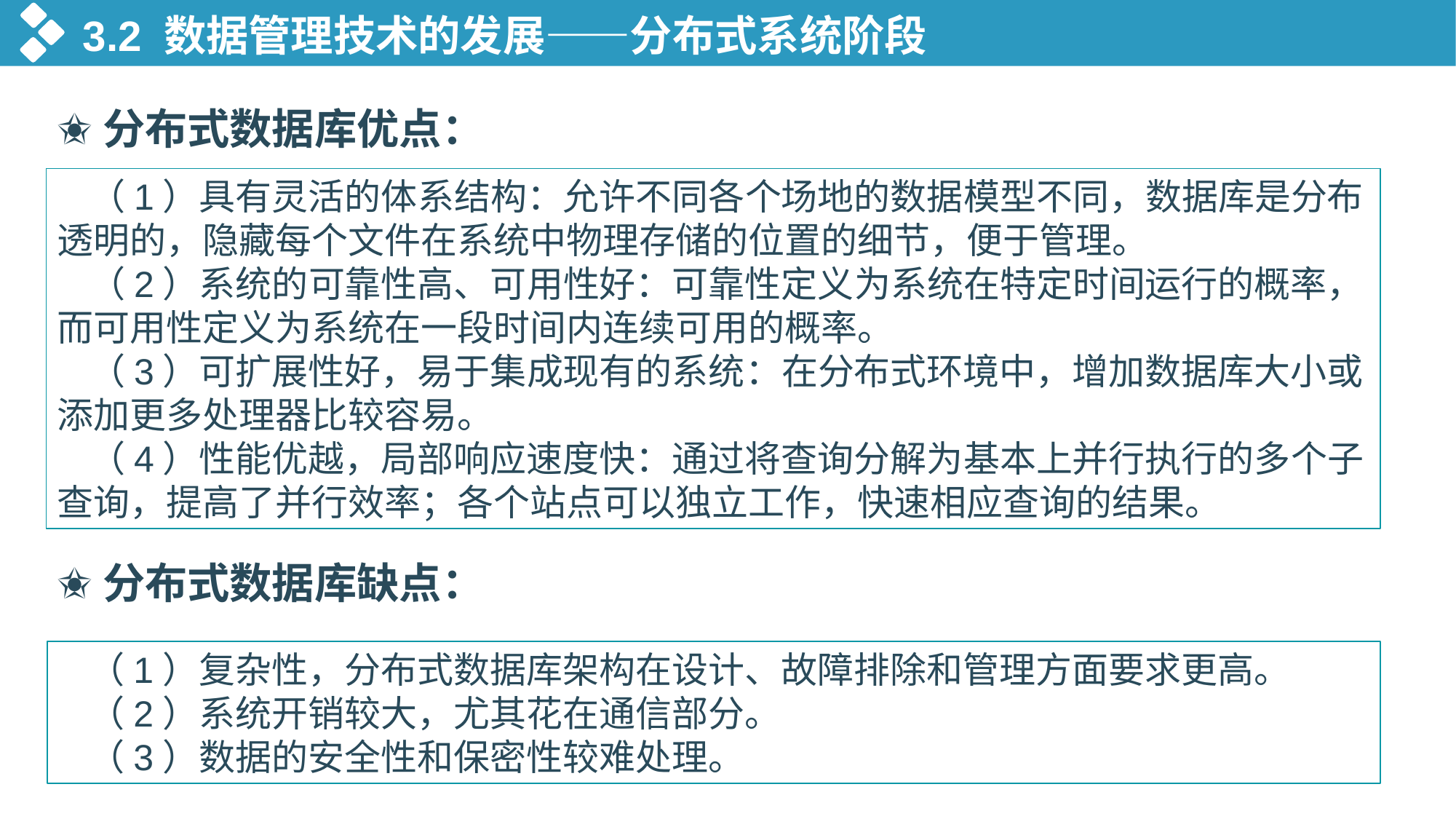

3.2 数据管理技术的发展——分布式系统阶段

✬分布式数据库优点：
（1）具有灵活的体系结构：允许不同各个场地的数据模型不同，数据库是分布透明的，隐藏每个文件在系统中物理存储的位置的细节，便于管理。
（2）系统的可靠性高、可用性好：可靠性定义为系统在特定时间运行的概率，而可用性定义为系统在一段时间内连续可用的概率。
（3）可扩展性好，易于集成现有的系统：在分布式环境中，增加数据库大小或添加更多处理器比较容易。
（4）性能优越，局部响应速度快：通过将查询分解为基本上并行执行的多个子查询，提高了并行效率；各个站点可以独立工作，快速相应查询的结果。
✬分布式数据库缺点：
（1）复杂性，分布式数据库架构在设计、故障排除和管理方面要求更高。
（2）系统开销较大，尤其花在通信部分。
（3）数据的安全性和保密性较难处理。